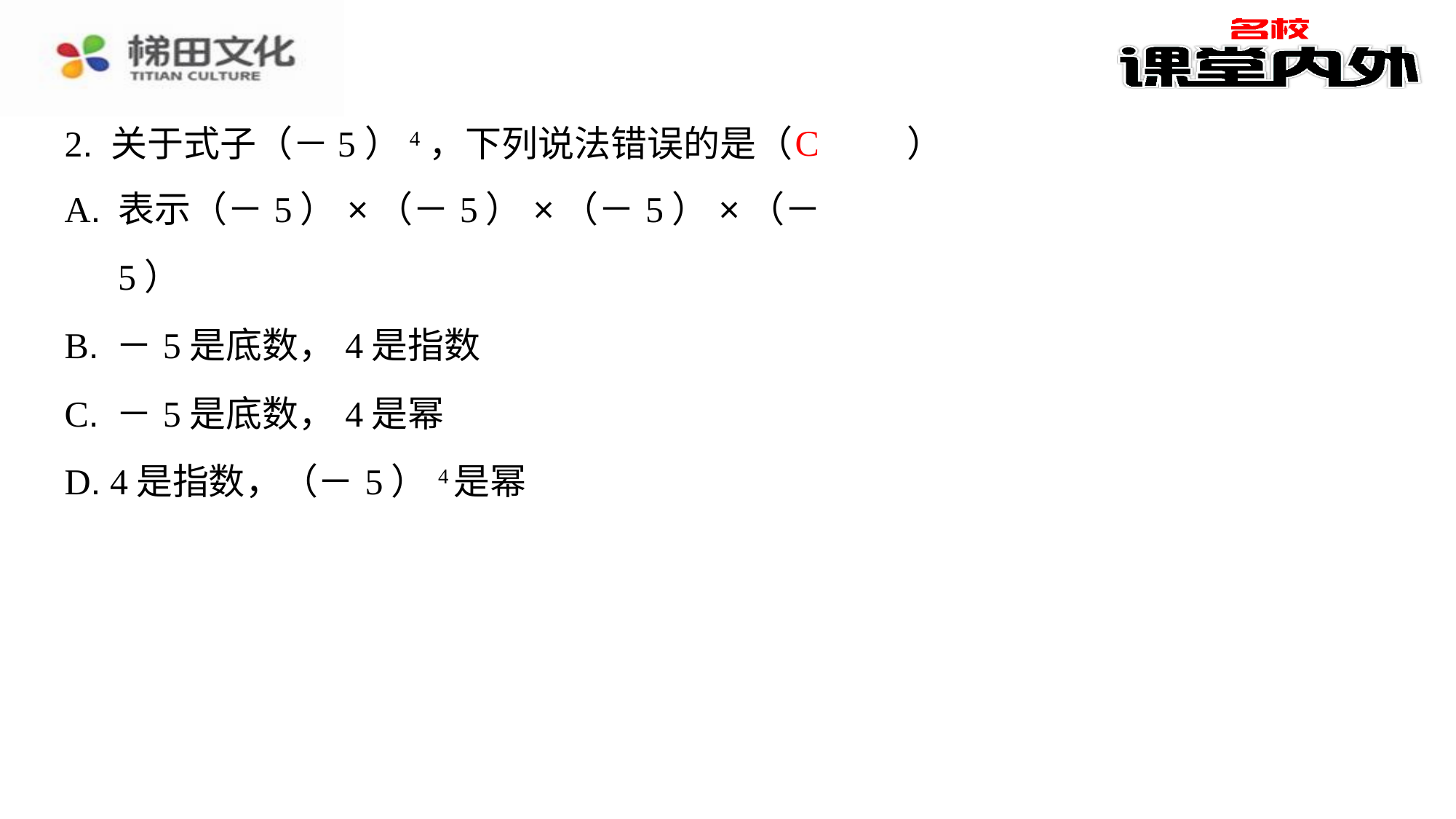

C
2. 关于式子（－5）4，下列说法错误的是（　C　）
| A. 表示（－5）×（－5）×（－5）×（－5） |
| --- |
| B. －5是底数，4是指数 |
| C. －5是底数，4是幂 |
| D. 4是指数，（－5）4是幂 |